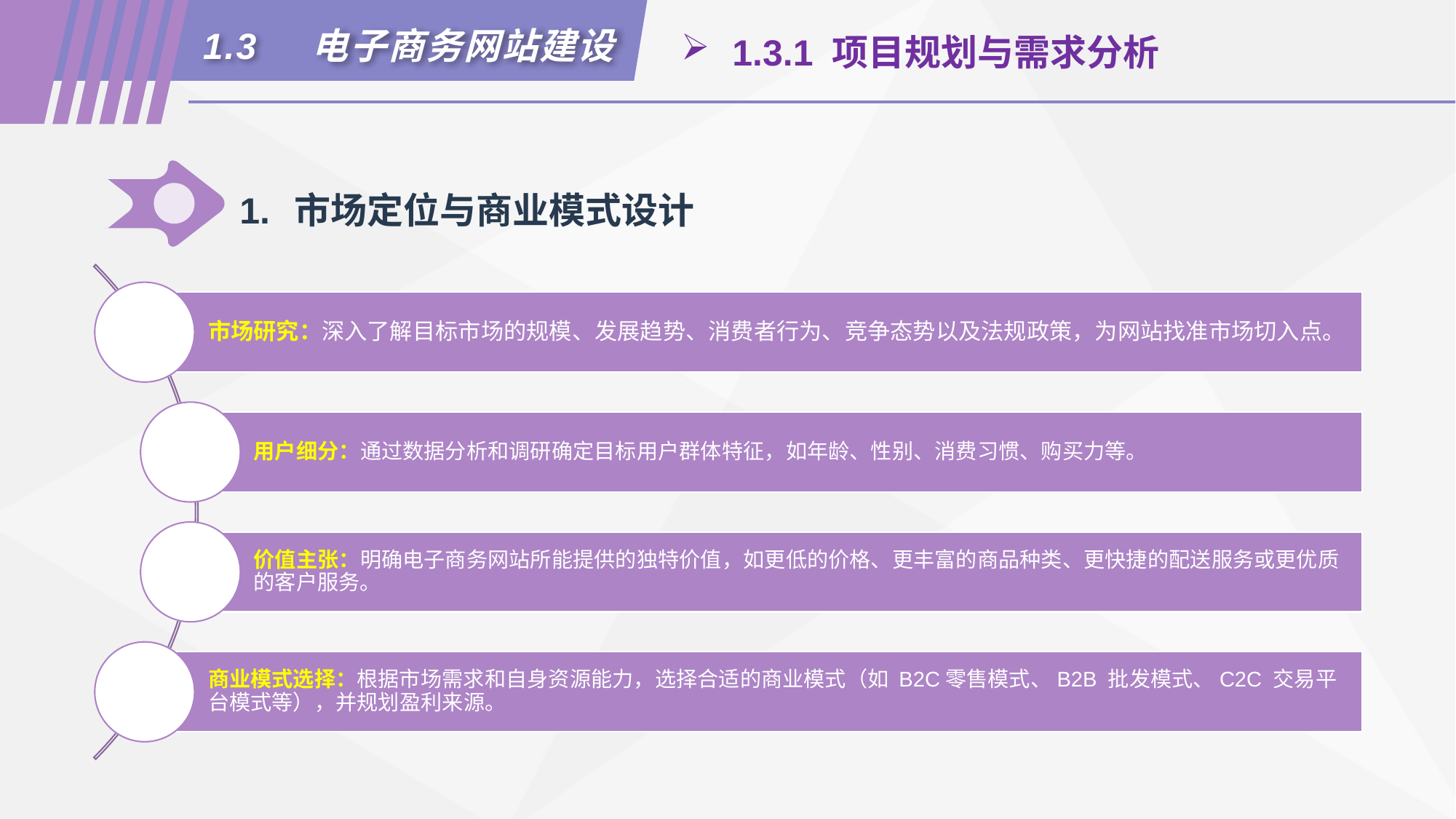

1.3	电子商务网站建设
 1.3.1 项目规划与需求分析

1.	市场定位与商业模式设计
市场研究：深入了解目标市场的规模、发展趋势、消费者行为、竞争态势以及法规政策，为网站找准市场切入点。
用户细分：通过数据分析和调研确定目标用户群体特征，如年龄、性别、消费习惯、购买力等。
价值主张：明确电子商务网站所能提供的独特价值，如更低的价格、更丰富的商品种类、更快捷的配送服务或更优质的客户服务。
商业模式选择：根据市场需求和自身资源能力，选择合适的商业模式（如 B2C零售模式、B2B 批发模式、C2C 交易平台模式等），并规划盈利来源。